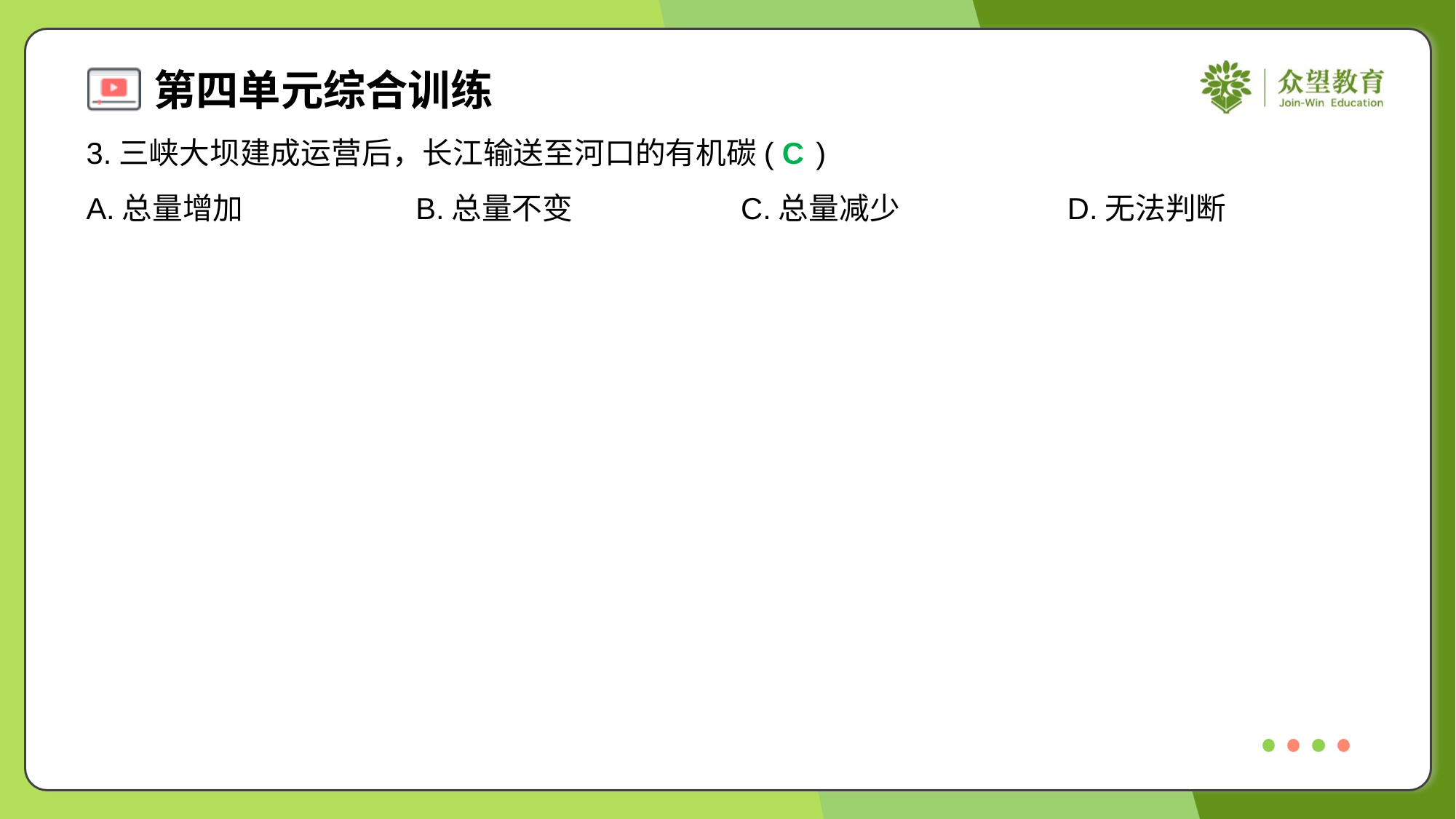

3.三峡大坝建成运营后，长江输送至河口的有机碳(     )
C
A.总量增加	B.总量不变	C.总量减少	D.无法判断